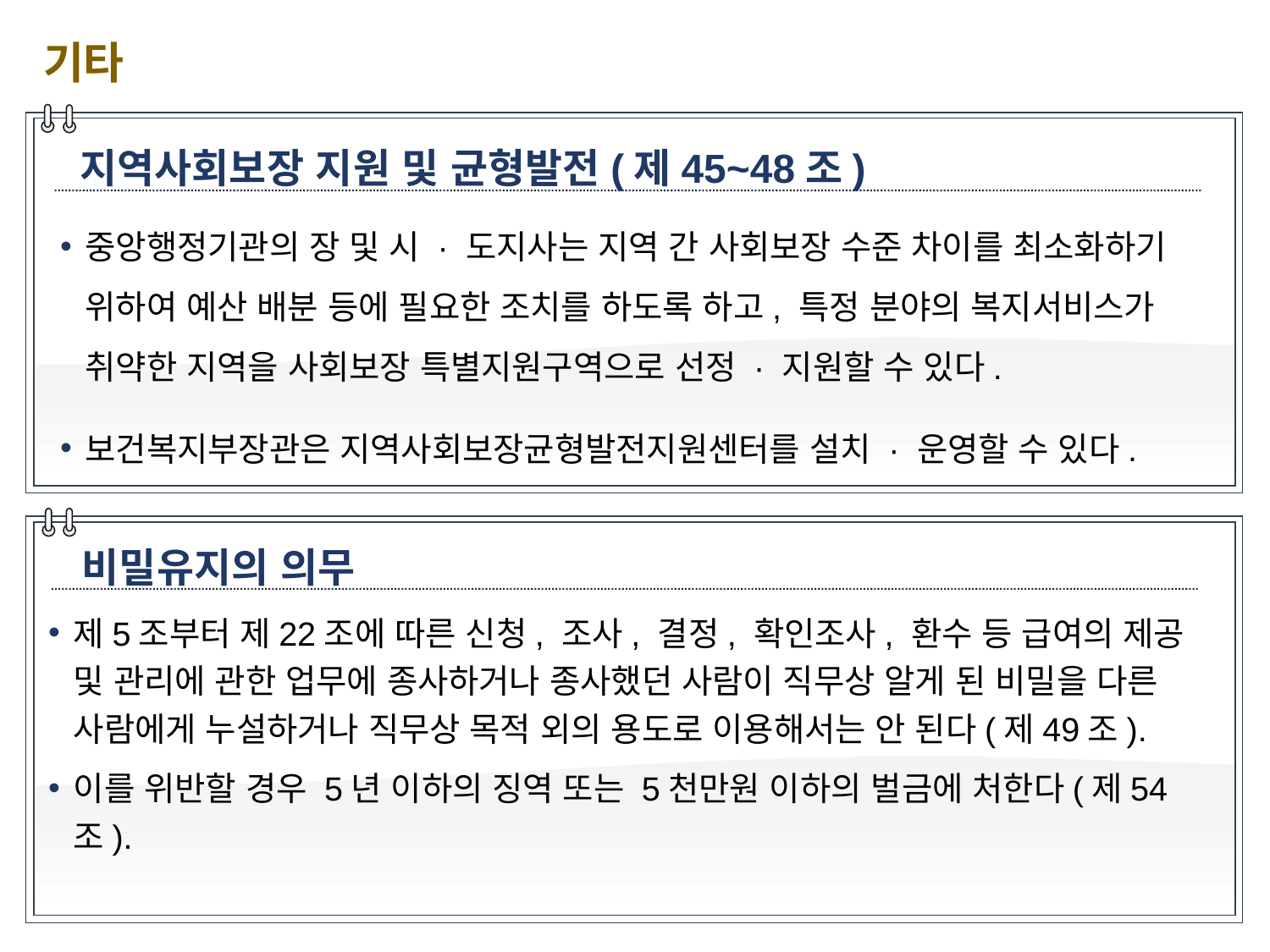

기타

지역사회보장 지원 및 균형발전(제45~48조)

중앙행정기관의 장 및 시 · 도지사는 지역 간 사회보장 수준 차이를 최소화하기 위하여 예산 배분 등에 필요한 조치를 하도록 하고, 특정 분야의 복지서비스가 취약한 지역을 사회보장 특별지원구역으로 선정 · 지원할 수 있다.
보건복지부장관은 지역사회보장균형발전지원센터를 설치 · 운영할 수 있다.

비밀유지의 의무

제5조부터 제22조에 따른 신청, 조사, 결정, 확인조사, 환수 등 급여의 제공 및 관리에 관한 업무에 종사하거나 종사했던 사람이 직무상 알게 된 비밀을 다른 사람에게 누설하거나 직무상 목적 외의 용도로 이용해서는 안 된다(제49조).
이를 위반할 경우 5년 이하의 징역 또는 5천만원 이하의 벌금에 처한다(제54조).